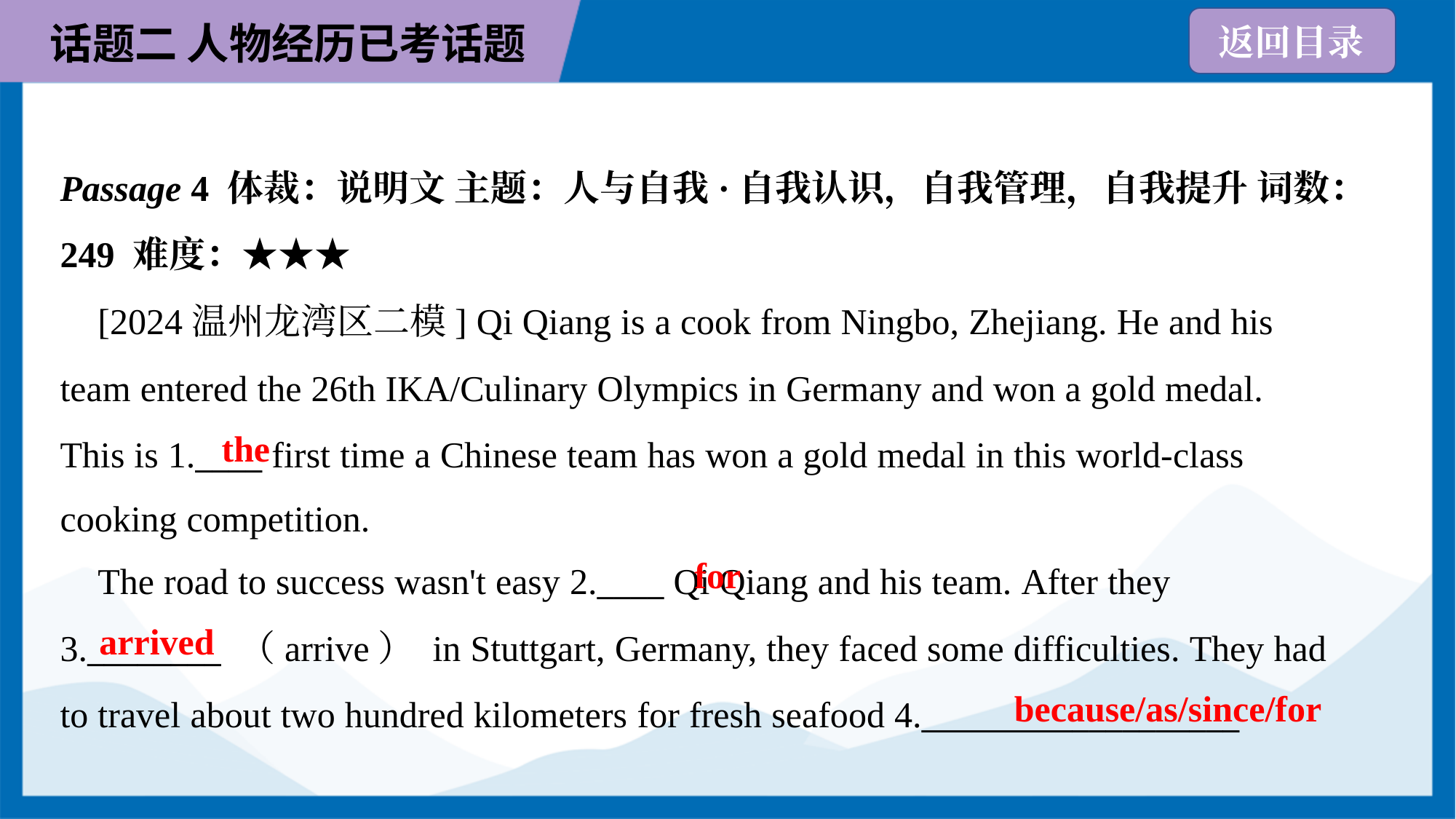

Passage 4 体裁：说明文 主题：人与自我·自我认识，自我管理，自我提升 词数：
249 难度：★★★
    [2024温州龙湾区二模] Qi Qiang is a cook from Ningbo, Zhejiang. He and his
team entered the 26th IKA/Culinary Olympics in Germany and won a gold medal.
This is 1.____ first time a Chinese team has won a gold medal in this world-class
cooking competition.
the
for
    The road to success wasn't easy 2.____ Qi Qiang and his team. After they
3.________ （arrive） in Stuttgart, Germany, they faced some difficulties. They had
to travel about two hundred kilometers for fresh seafood 4.___________________

arrived
because/as/since/for